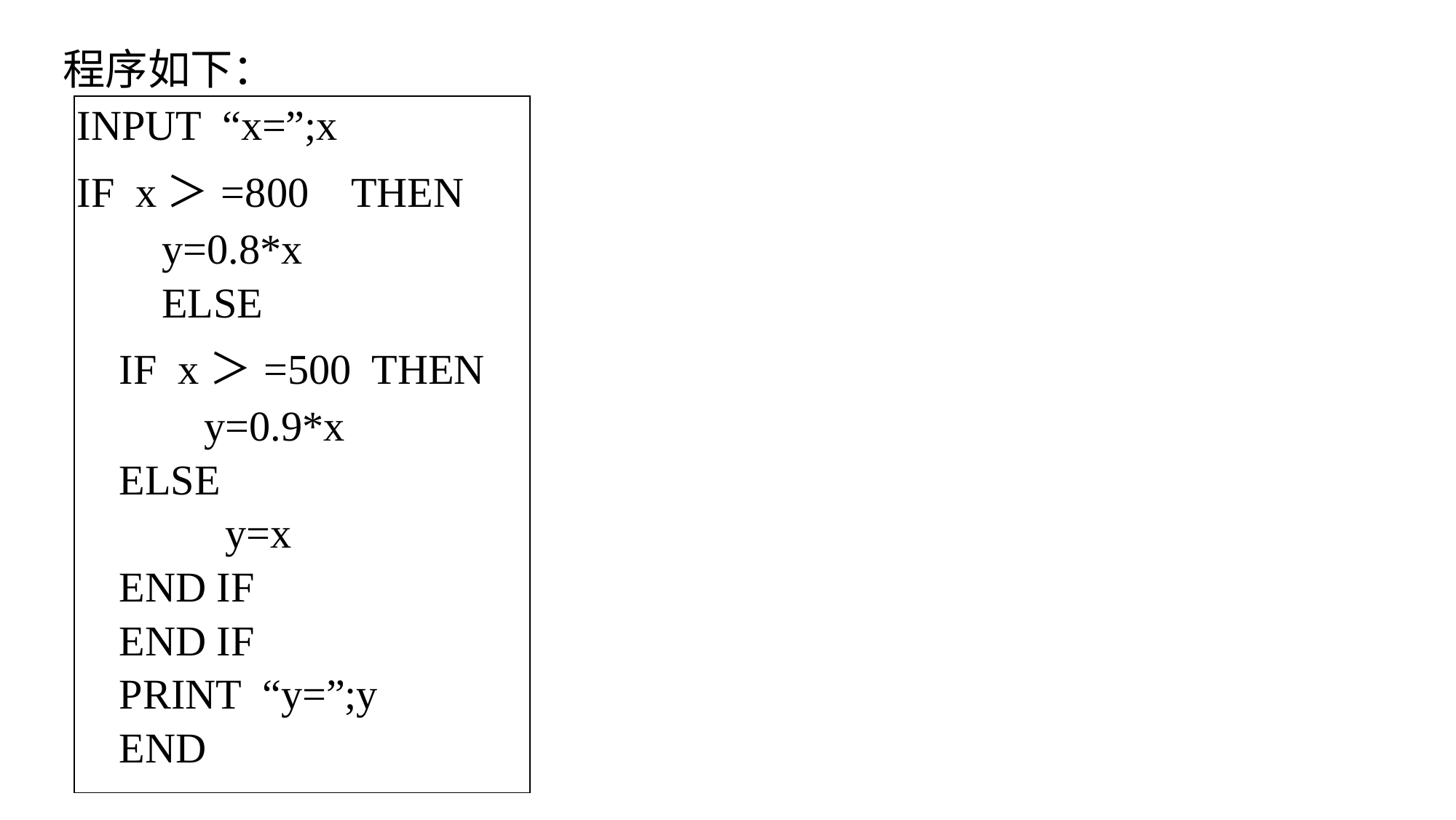

程序如下：
| INPUT “x=”;x IF x＞=800 THEN y=0.8\*x ELSE IF x＞=500 THEN y=0.9\*x ELSE y=x END IF END IF PRINT “y=”;y END |
| --- |